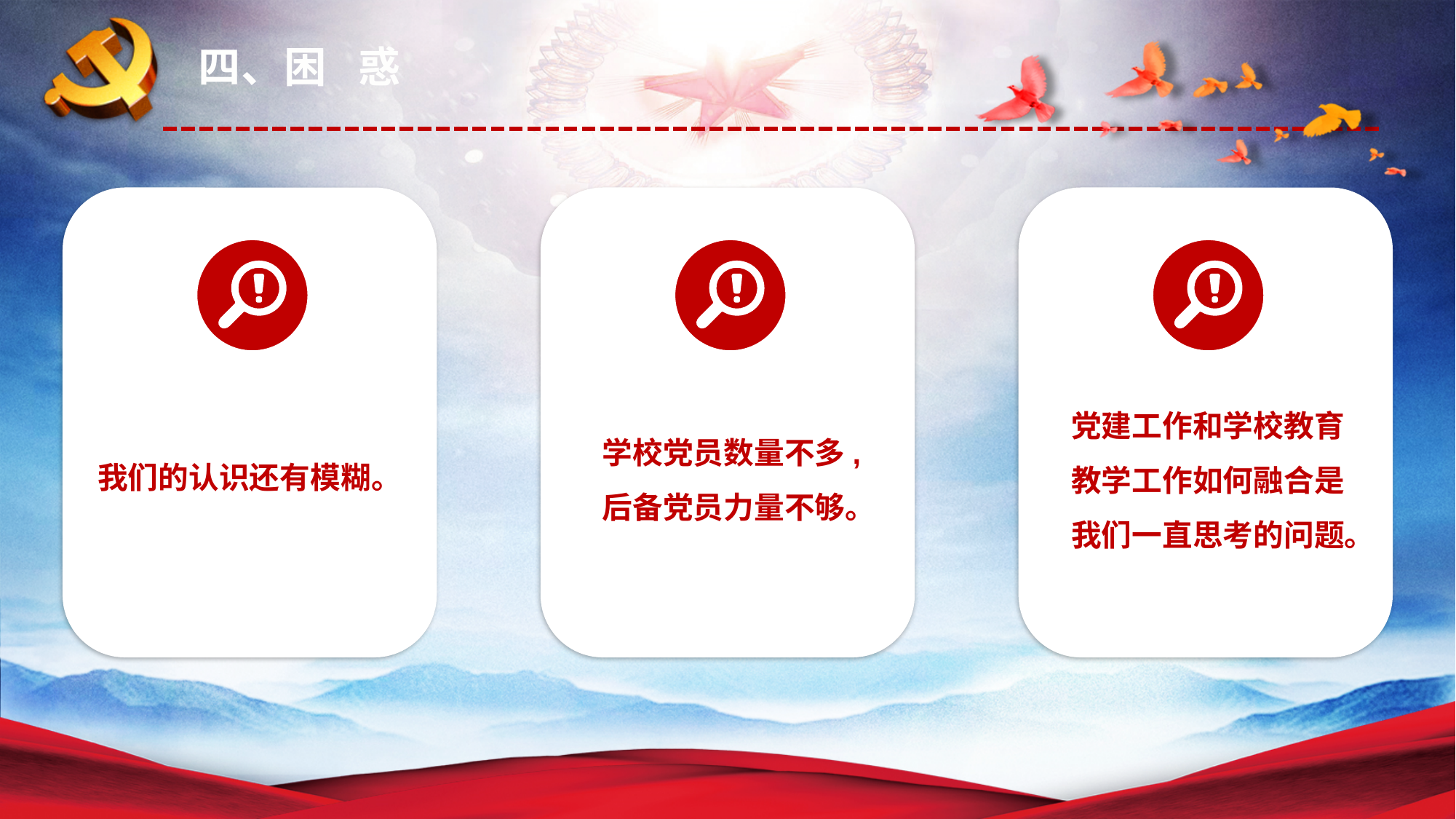

四、困   惑

党建工作和学校教育教学工作如何融合是我们一直思考的问题。
学校党员数量不多,后备党员力量不够。
我们的认识还有模糊。